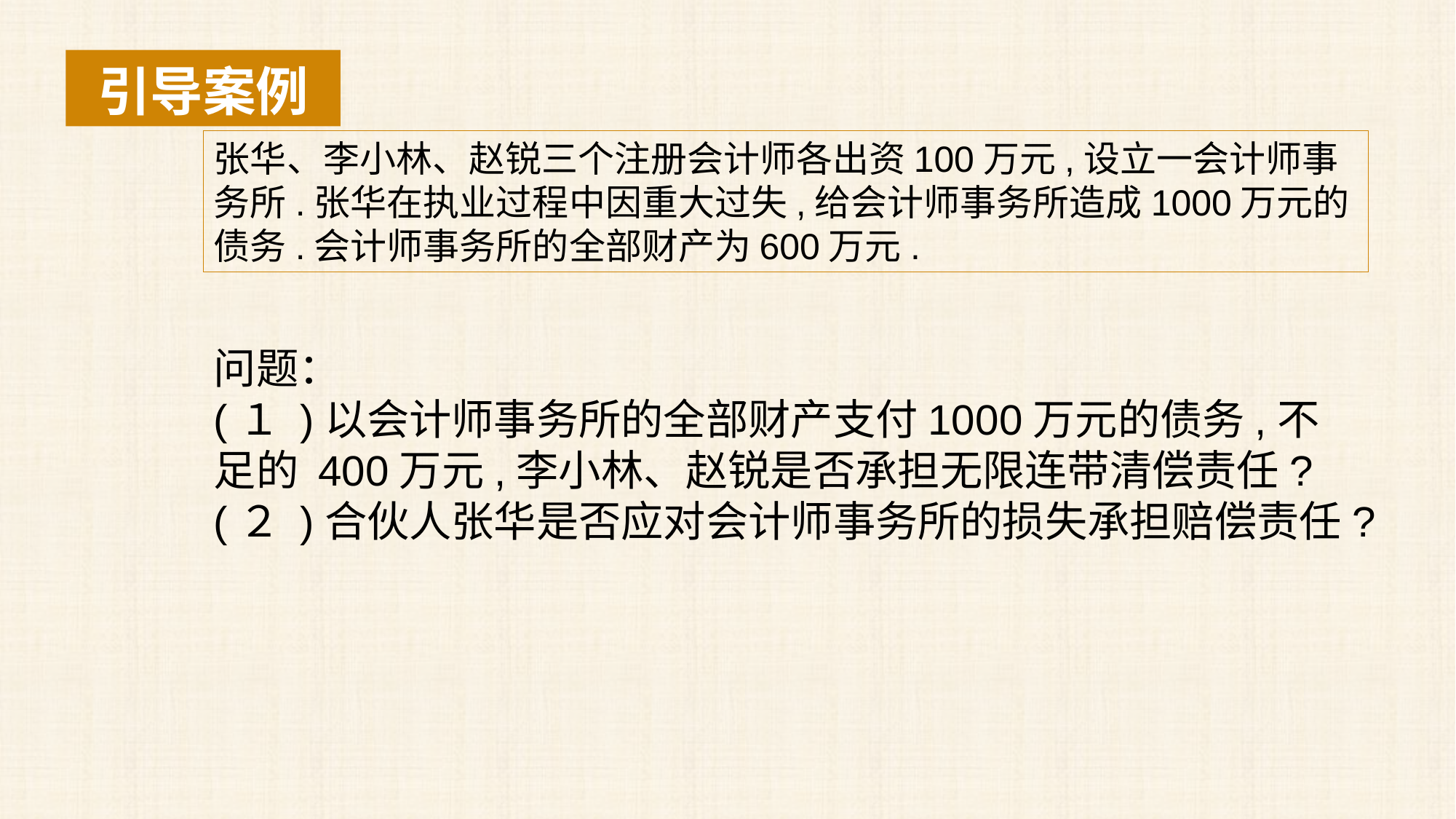

引导案例
张华、李小林、赵锐三个注册会计师各出资100万元,设立一会计师事务所.张华在执业过程中因重大过失,给会计师事务所造成1000万元的债务.会计师事务所的全部财产为600万元.
问题：
(１ )以会计师事务所的全部财产支付1000万元的债务,不足的 400万元,李小林、赵锐是否承担无限连带清偿责任?
(２ )合伙人张华是否应对会计师事务所的损失承担赔偿责任?